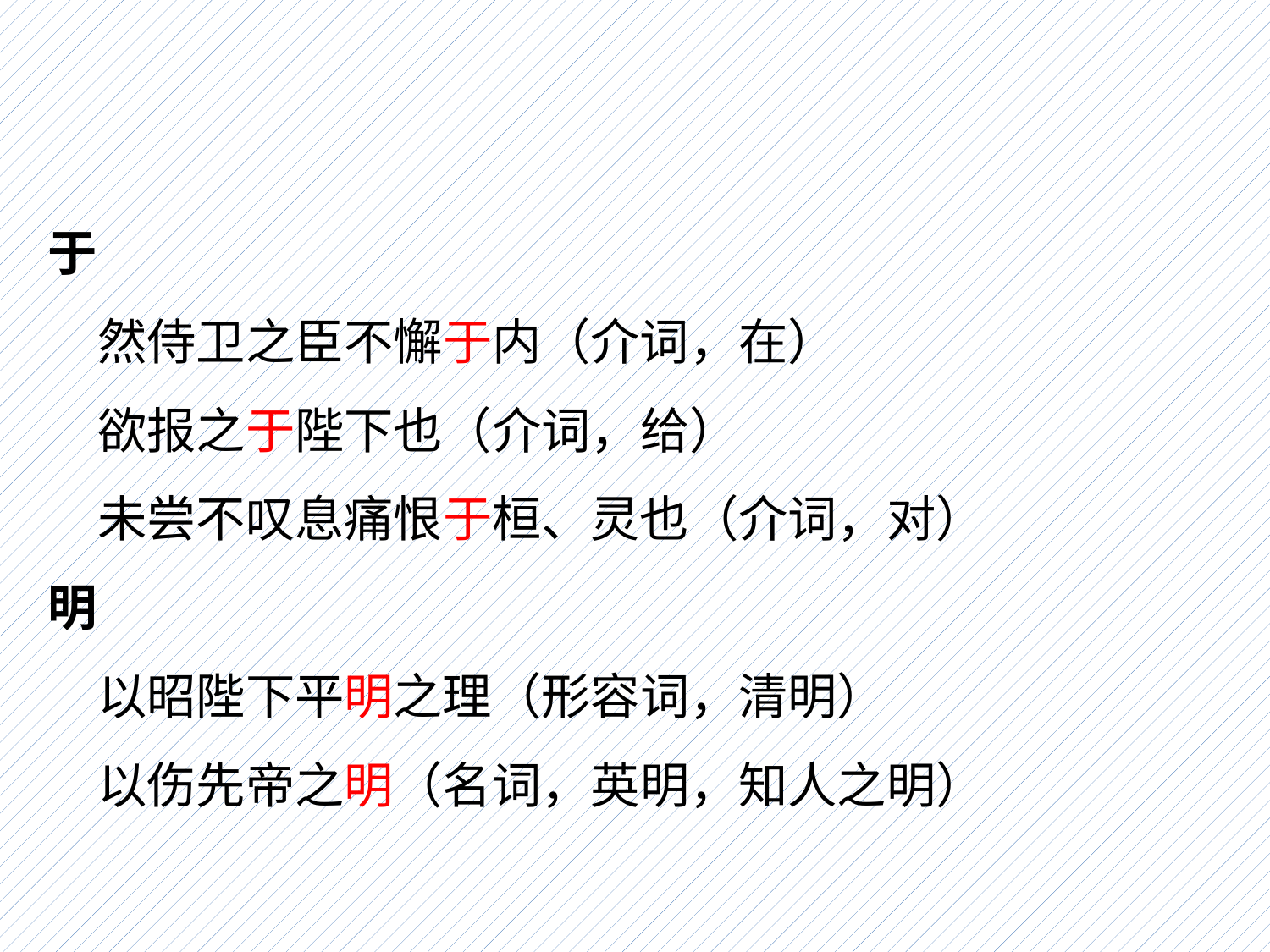

于
然侍卫之臣不懈于内（介词，在）
欲报之于陛下也（介词，给）
未尝不叹息痛恨于桓、灵也（介词，对）
明
以昭陛下平明之理（形容词，清明）
以伤先帝之明（名词，英明，知人之明）